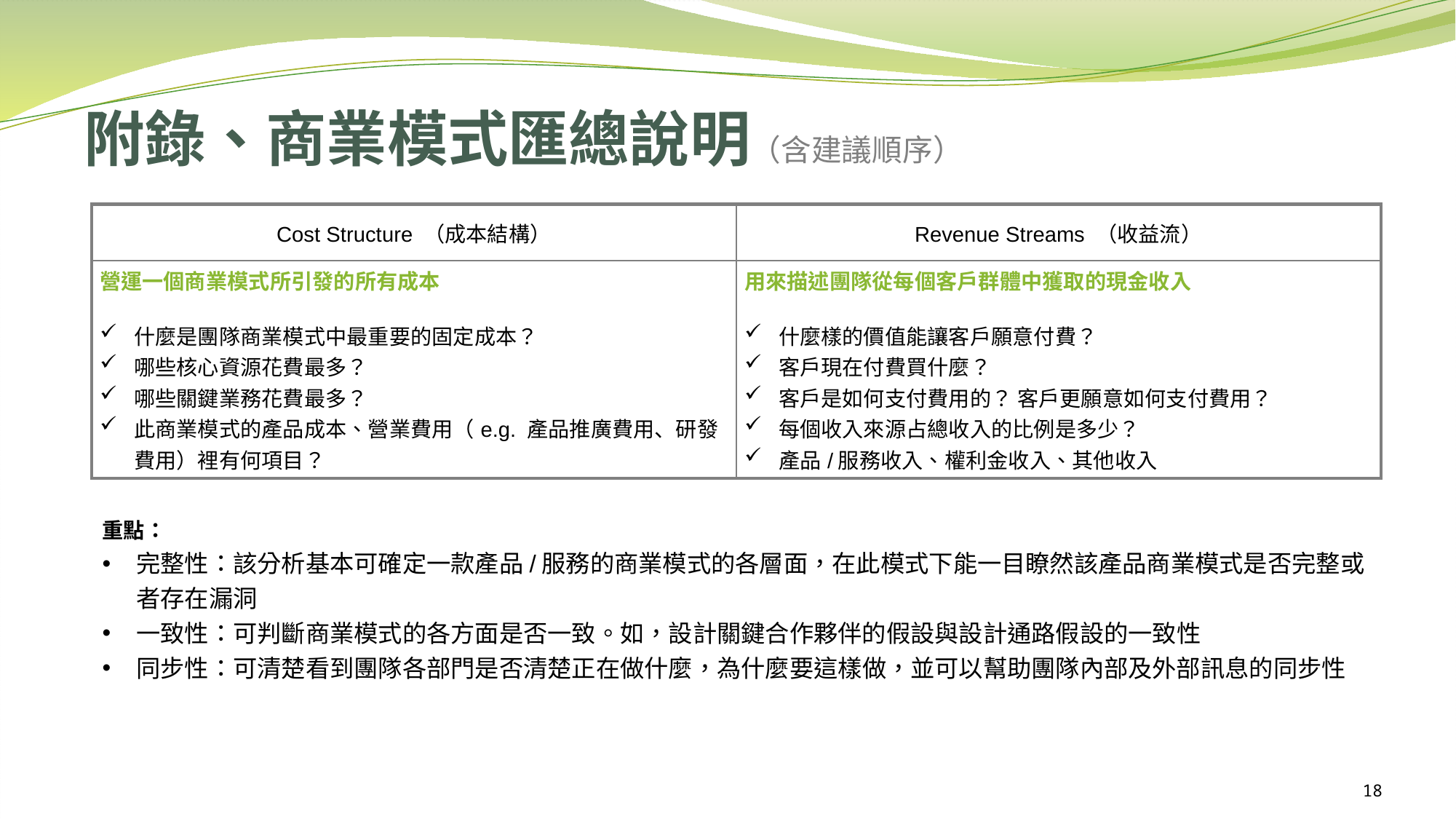

# 附錄、商業模式匯總說明（含建議順序）
| Cost Structure （成本結構） | Revenue Streams （收益流） |
| --- | --- |
| 營運一個商業模式所引發的所有成本 什麼是團隊商業模式中最重要的固定成本？ 哪些核心資源花費最多？ 哪些關鍵業務花費最多？ 此商業模式的產品成本、營業費用（e.g. 產品推廣費用、研發費用）裡有何項目？ | 用來描述團隊從每個客戶群體中獲取的現金收入 什麼樣的價值能讓客戶願意付費？ 客戶現在付費買什麼？ 客戶是如何支付費用的？ 客戶更願意如何支付費用？ 每個收入來源占總收入的比例是多少？ 產品/服務收入、權利金收入、其他收入 |
重點：
完整性：該分析基本可確定一款產品/服務的商業模式的各層面，在此模式下能一目瞭然該產品商業模式是否完整或者存在漏洞
一致性：可判斷商業模式的各方面是否一致。如，設計關鍵合作夥伴的假設與設計通路假設的一致性
同步性：可清楚看到團隊各部門是否清楚正在做什麼，為什麼要這樣做，並可以幫助團隊內部及外部訊息的同步性
18